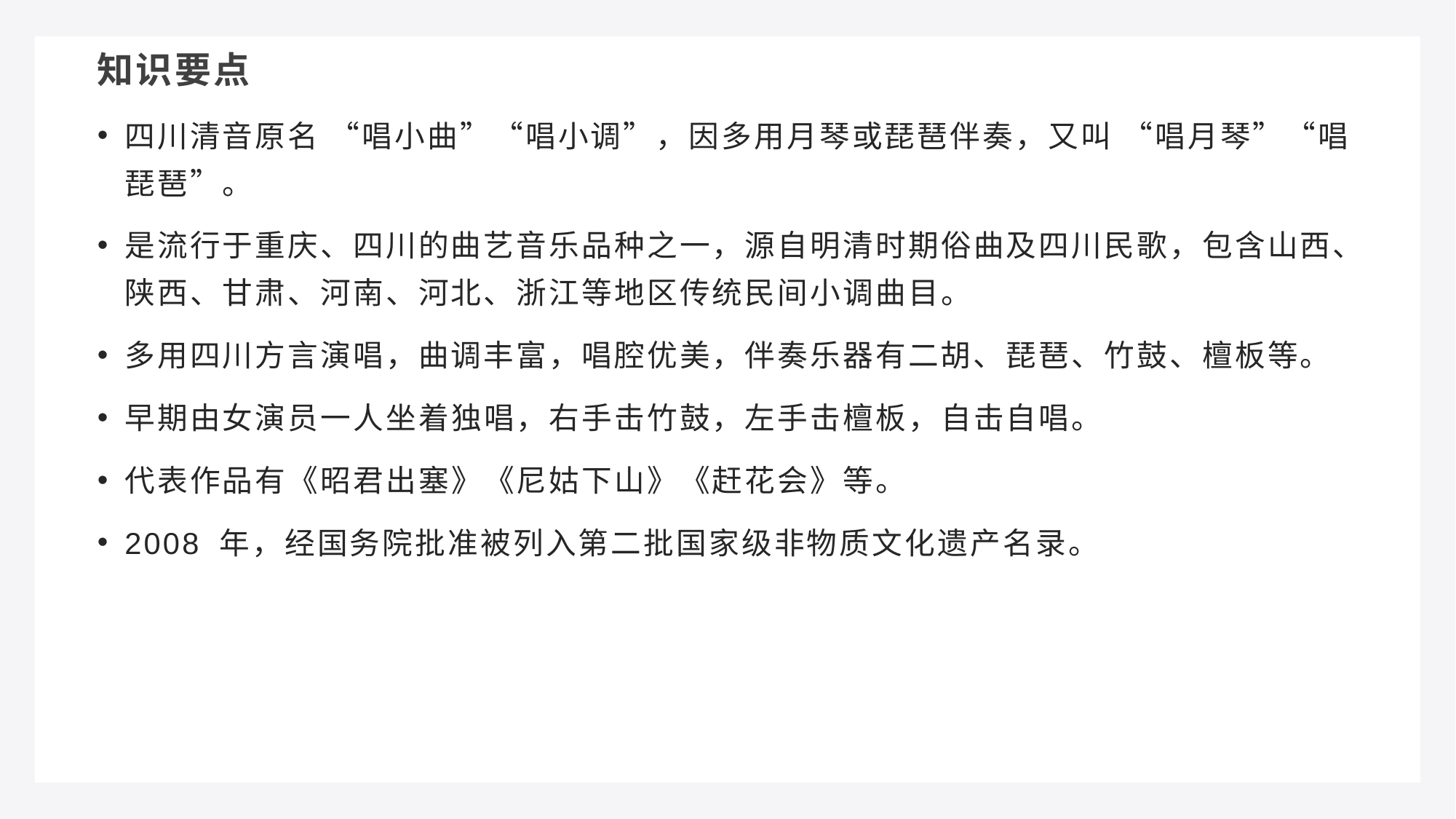

知识要点
四川清音原名 “唱小曲”“唱小调”，因多用月琴或琵琶伴奏，又叫 “唱月琴”“唱琵琶”。
是流行于重庆、四川的曲艺音乐品种之一，源自明清时期俗曲及四川民歌，包含山西、陕西、甘肃、河南、河北、浙江等地区传统民间小调曲目。
多用四川方言演唱，曲调丰富，唱腔优美，伴奏乐器有二胡、琵琶、竹鼓、檀板等。
早期由女演员一人坐着独唱，右手击竹鼓，左手击檀板，自击自唱。
代表作品有《昭君出塞》《尼姑下山》《赶花会》等。
2008 年，经国务院批准被列入第二批国家级非物质文化遗产名录。